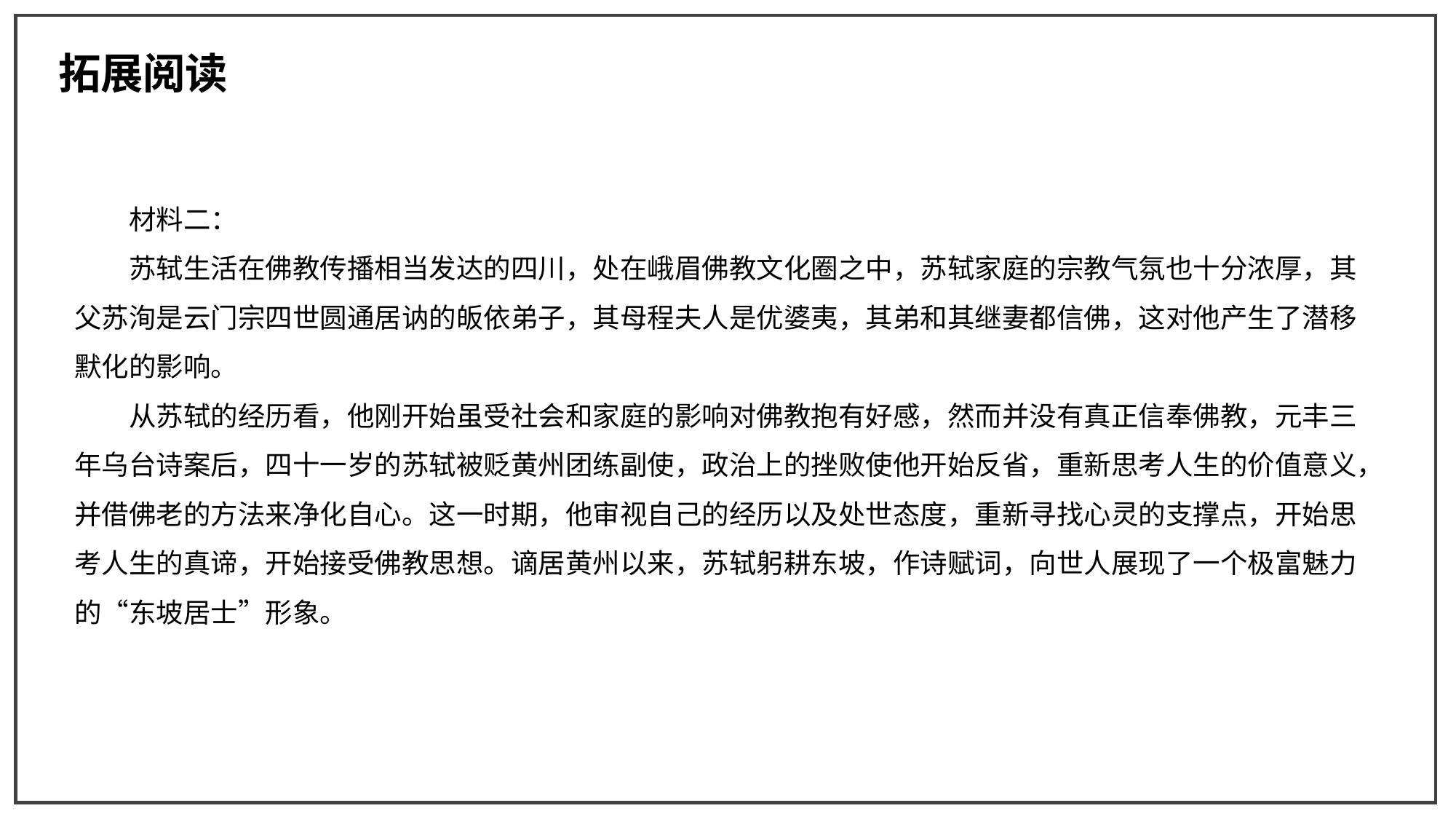

拓展阅读
材料二：
苏轼生活在佛教传播相当发达的四川，处在峨眉佛教文化圈之中，苏轼家庭的宗教气氛也十分浓厚，其父苏洵是云门宗四世圆通居讷的皈依弟子，其母程夫人是优婆夷，其弟和其继妻都信佛，这对他产生了潜移默化的影响。
从苏轼的经历看，他刚开始虽受社会和家庭的影响对佛教抱有好感，然而并没有真正信奉佛教，元丰三年乌台诗案后，四十一岁的苏轼被贬黄州团练副使，政治上的挫败使他开始反省，重新思考人生的价值意义，并借佛老的方法来净化自心。这一时期，他审视自己的经历以及处世态度，重新寻找心灵的支撑点，开始思考人生的真谛，开始接受佛教思想。谪居黄州以来，苏轼躬耕东坡，作诗赋词，向世人展现了一个极富魅力的“东坡居士”形象。